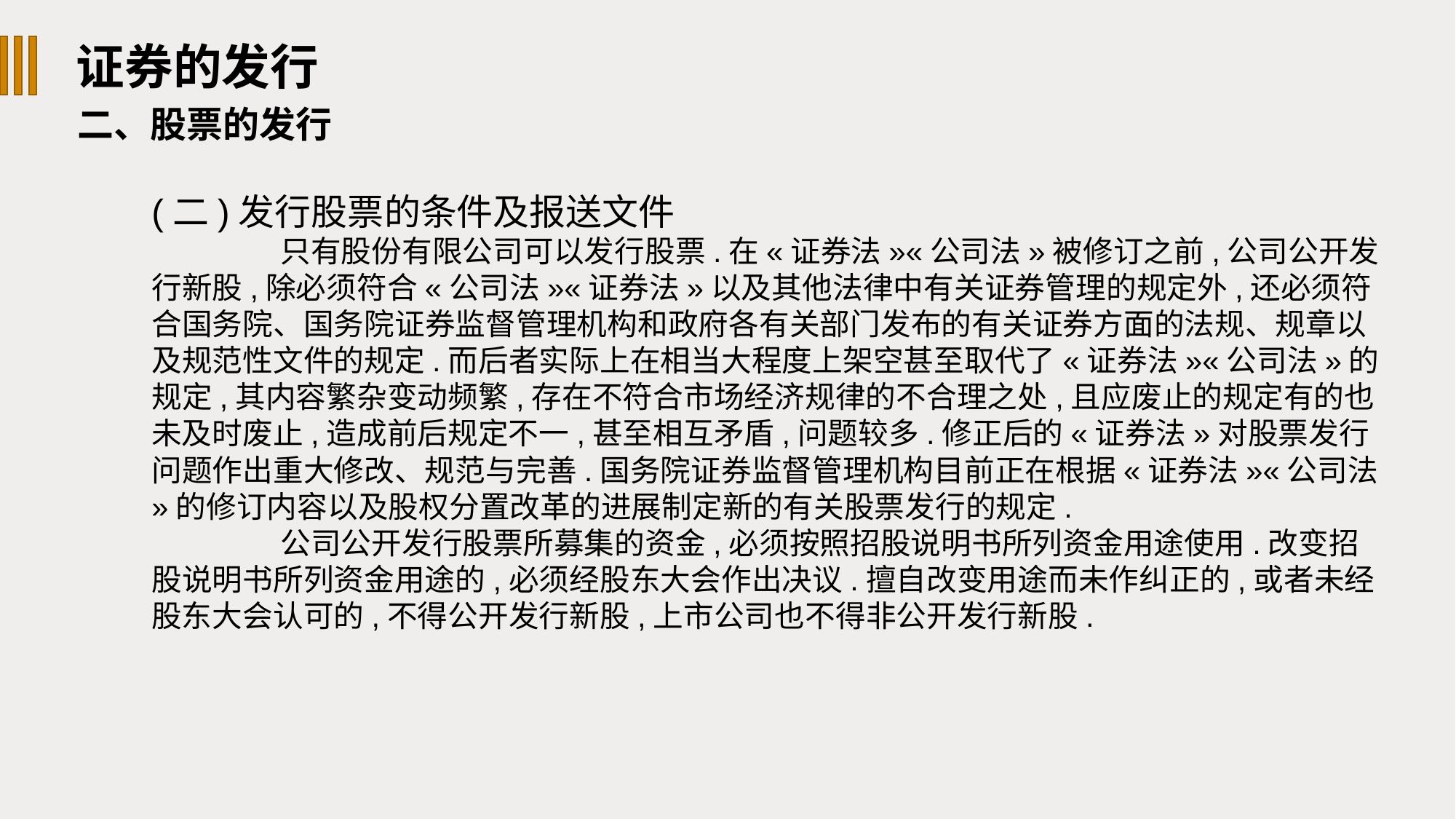

证券的发行

二、股票的发行

(二)发行股票的条件及报送文件
       只有股份有限公司可以发行股票.在«证券法»«公司法»被修订之前,公司公开发行新股,除必须符合«公司法»«证券法»以及其他法律中有关证券管理的规定外,还必须符合国务院、国务院证券监督管理机构和政府各有关部门发布的有关证券方面的法规、规章以及规范性文件的规定.而后者实际上在相当大程度上架空甚至取代了«证券法»«公司法»的规定,其内容繁杂变动频繁,存在不符合市场经济规律的不合理之处,且应废止的规定有的也未及时废止,造成前后规定不一,甚至相互矛盾,问题较多.修正后的«证券法»对股票发行问题作出重大修改、规范与完善.国务院证券监督管理机构目前正在根据«证券法»«公司法»的修订内容以及股权分置改革的进展制定新的有关股票发行的规定.
       公司公开发行股票所募集的资金,必须按照招股说明书所列资金用途使用.改变招股说明书所列资金用途的,必须经股东大会作出决议.擅自改变用途而未作纠正的,或者未经股东大会认可的,不得公开发行新股,上市公司也不得非公开发行新股.